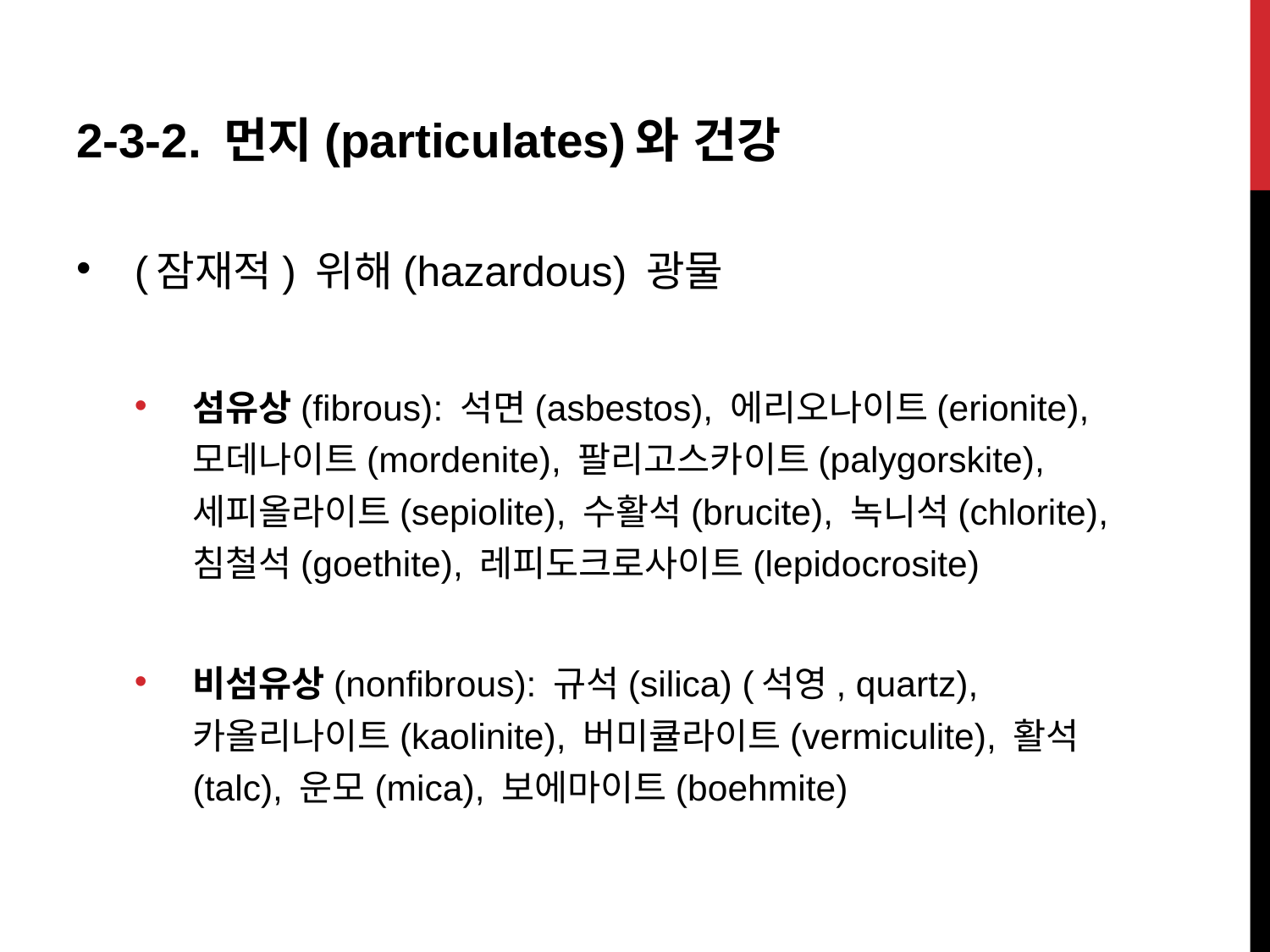

2-3-2. 먼지(particulates)와 건강

(잠재적) 위해(hazardous) 광물

섬유상(fibrous): 석면(asbestos), 에리오나이트(erionite), 모데나이트(mordenite), 팔리고스카이트(palygorskite), 세피올라이트(sepiolite), 수활석(brucite), 녹니석(chlorite), 침철석(goethite), 레피도크로사이트(lepidocrosite)

비섬유상(nonfibrous): 규석(silica) (석영, quartz), 카올리나이트(kaolinite), 버미큘라이트(vermiculite), 활석(talc), 운모(mica), 보에마이트(boehmite)